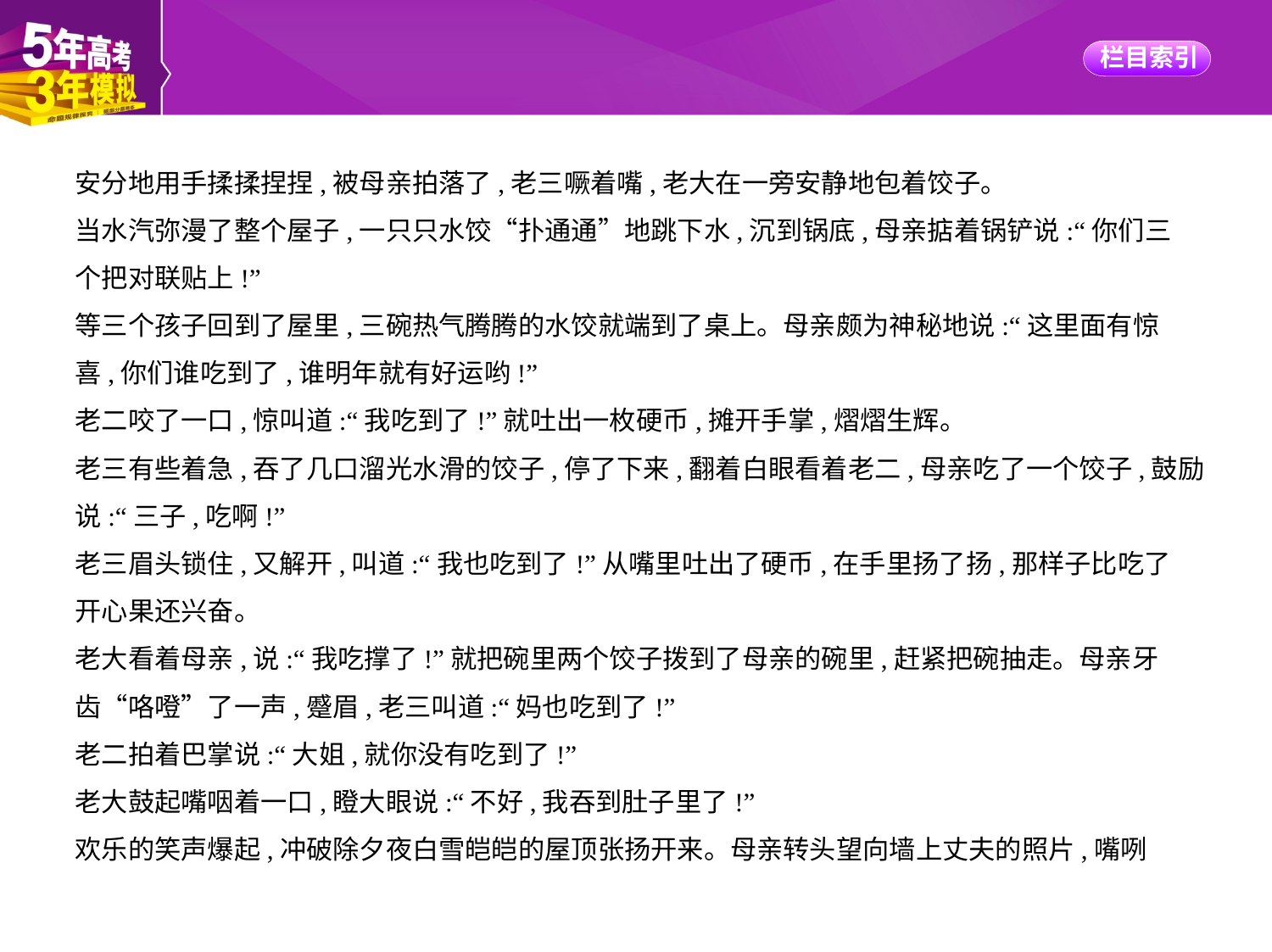

安分地用手揉揉捏捏,被母亲拍落了,老三噘着嘴,老大在一旁安静地包着饺子。
当水汽弥漫了整个屋子,一只只水饺“扑通通”地跳下水,沉到锅底,母亲掂着锅铲说:“你们三
个把对联贴上!”
等三个孩子回到了屋里,三碗热气腾腾的水饺就端到了桌上。母亲颇为神秘地说:“这里面有惊
喜,你们谁吃到了,谁明年就有好运哟!”
老二咬了一口,惊叫道:“我吃到了!”就吐出一枚硬币,摊开手掌,熠熠生辉。
老三有些着急,吞了几口溜光水滑的饺子,停了下来,翻着白眼看着老二,母亲吃了一个饺子,鼓励
说:“三子,吃啊!”
老三眉头锁住,又解开,叫道:“我也吃到了!”从嘴里吐出了硬币,在手里扬了扬,那样子比吃了
开心果还兴奋。
老大看着母亲,说:“我吃撑了!”就把碗里两个饺子拨到了母亲的碗里,赶紧把碗抽走。母亲牙
齿“咯噔”了一声,蹙眉,老三叫道:“妈也吃到了!”
老二拍着巴掌说:“大姐,就你没有吃到了!”
老大鼓起嘴咽着一口,瞪大眼说:“不好,我吞到肚子里了!”
欢乐的笑声爆起,冲破除夕夜白雪皑皑的屋顶张扬开来。母亲转头望向墙上丈夫的照片,嘴咧